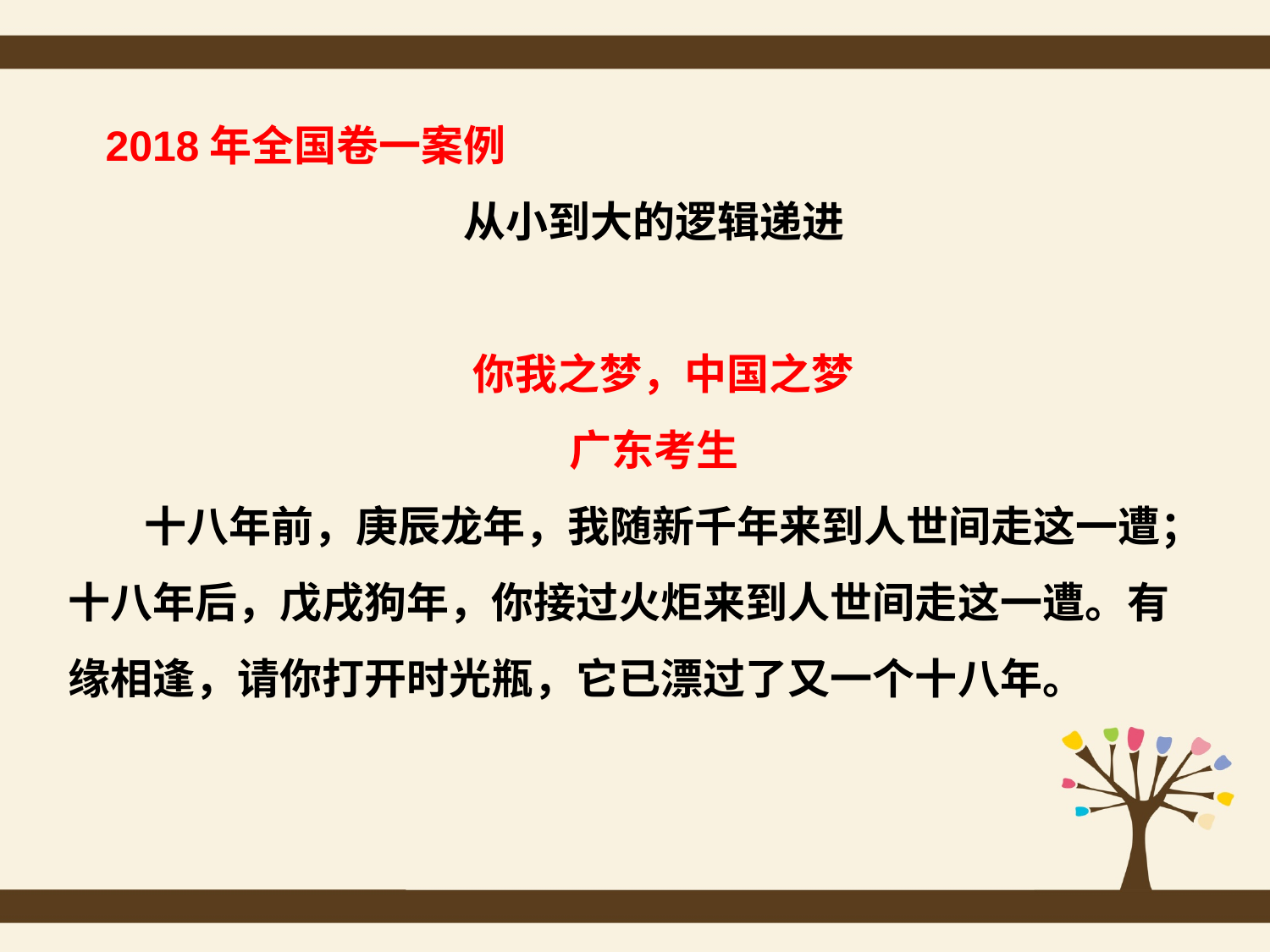

2018年全国卷一案例
从小到大的逻辑递进

 你我之梦，中国之梦
广东考生
   十八年前，庚辰龙年，我随新千年来到人世间走这一遭；十八年后，戊戌狗年，你接过火炬来到人世间走这一遭。有缘相逢，请你打开时光瓶，它已漂过了又一个十八年。